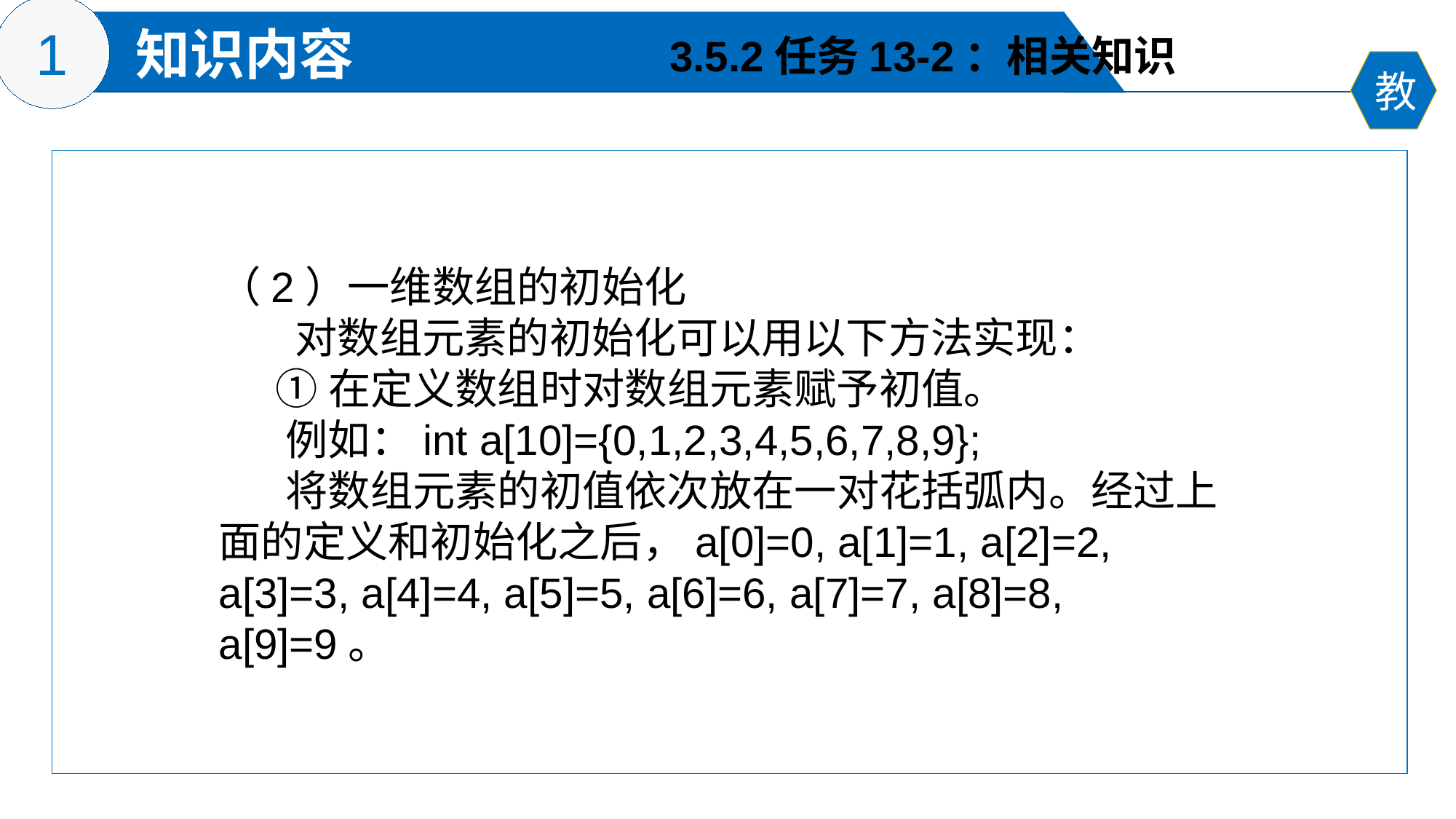

3.5.2任务13-2：相关知识
（2）一维数组的初始化
       对数组元素的初始化可以用以下方法实现：
      ①在定义数组时对数组元素赋予初值。
      例如：int a[10]={0,1,2,3,4,5,6,7,8,9};
      将数组元素的初值依次放在一对花括弧内。经过上面的定义和初始化之后，a[0]=0, a[1]=1, a[2]=2, a[3]=3, a[4]=4, a[5]=5, a[6]=6, a[7]=7, a[8]=8, a[9]=9。